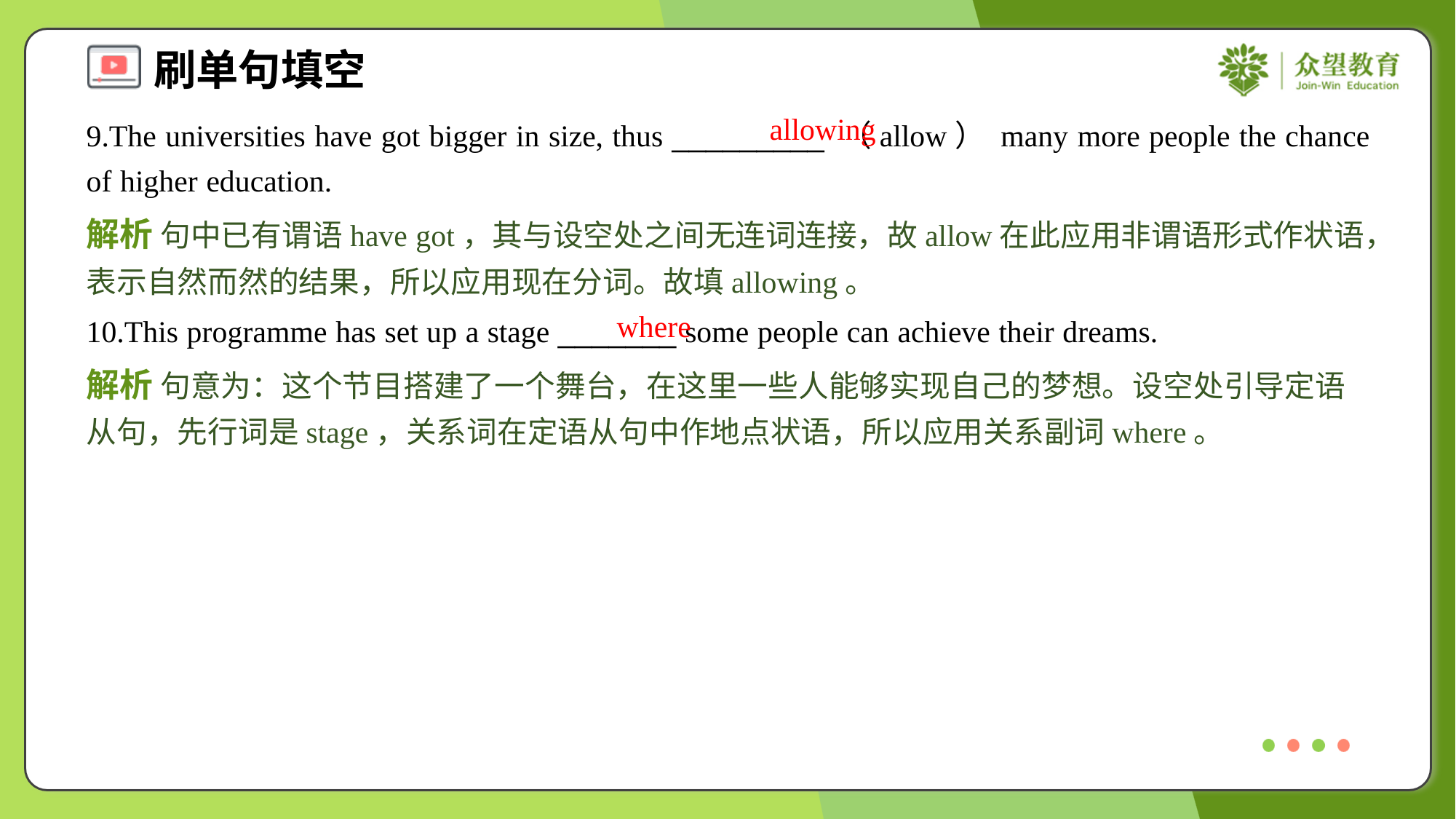

allowing
9.The universities have got bigger in size, thus _________ （allow） many more people the chance of higher education.
解析 句中已有谓语have got，其与设空处之间无连词连接，故allow在此应用非谓语形式作状语，表示自然而然的结果，所以应用现在分词。故填allowing。
where
10.This programme has set up a stage _______ some people can achieve their dreams.
解析 句意为：这个节目搭建了一个舞台，在这里一些人能够实现自己的梦想。设空处引导定语从句，先行词是stage，关系词在定语从句中作地点状语，所以应用关系副词where。